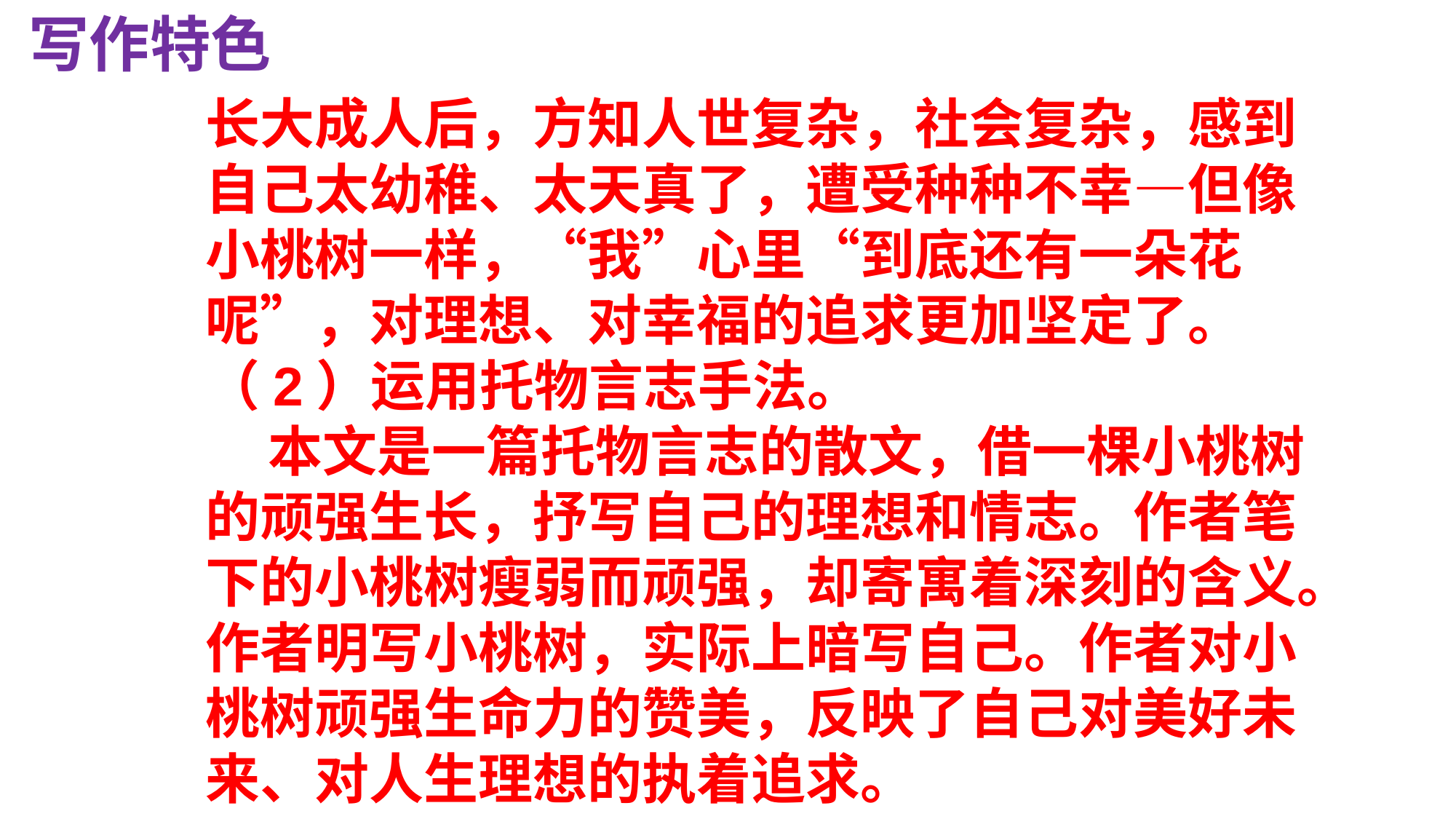

写作特色
长大成人后，方知人世复杂，社会复杂，感到自己太幼稚、太天真了，遭受种种不幸—但像小桃树一样，“我”心里“到底还有一朵花呢”，对理想、对幸福的追求更加坚定了。
（2）运用托物言志手法。
    本文是一篇托物言志的散文，借一棵小桃树的顽强生长，抒写自己的理想和情志。作者笔下的小桃树瘦弱而顽强，却寄寓着深刻的含义。作者明写小桃树，实际上暗写自己。作者对小桃树顽强生命力的赞美，反映了自己对美好未来、对人生理想的执着追求。